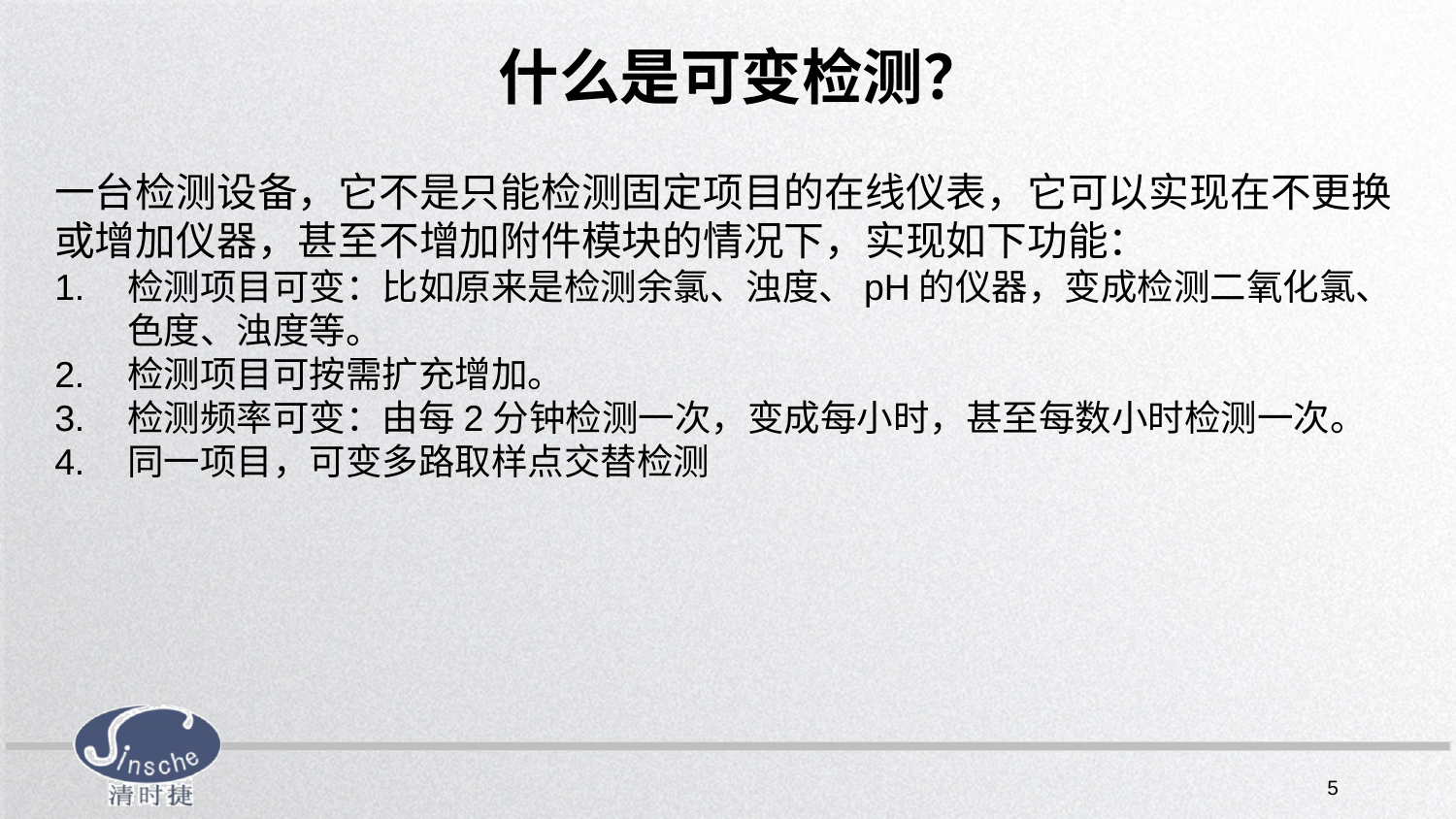

# 什么是可变检测？
一台检测设备，它不是只能检测固定项目的在线仪表，它可以实现在不更换或增加仪器，甚至不增加附件模块的情况下，实现如下功能：
检测项目可变：比如原来是检测余氯、浊度、pH的仪器，变成检测二氧化氯、色度、浊度等。
检测项目可按需扩充增加。
检测频率可变：由每2分钟检测一次，变成每小时，甚至每数小时检测一次。
同一项目，可变多路取样点交替检测